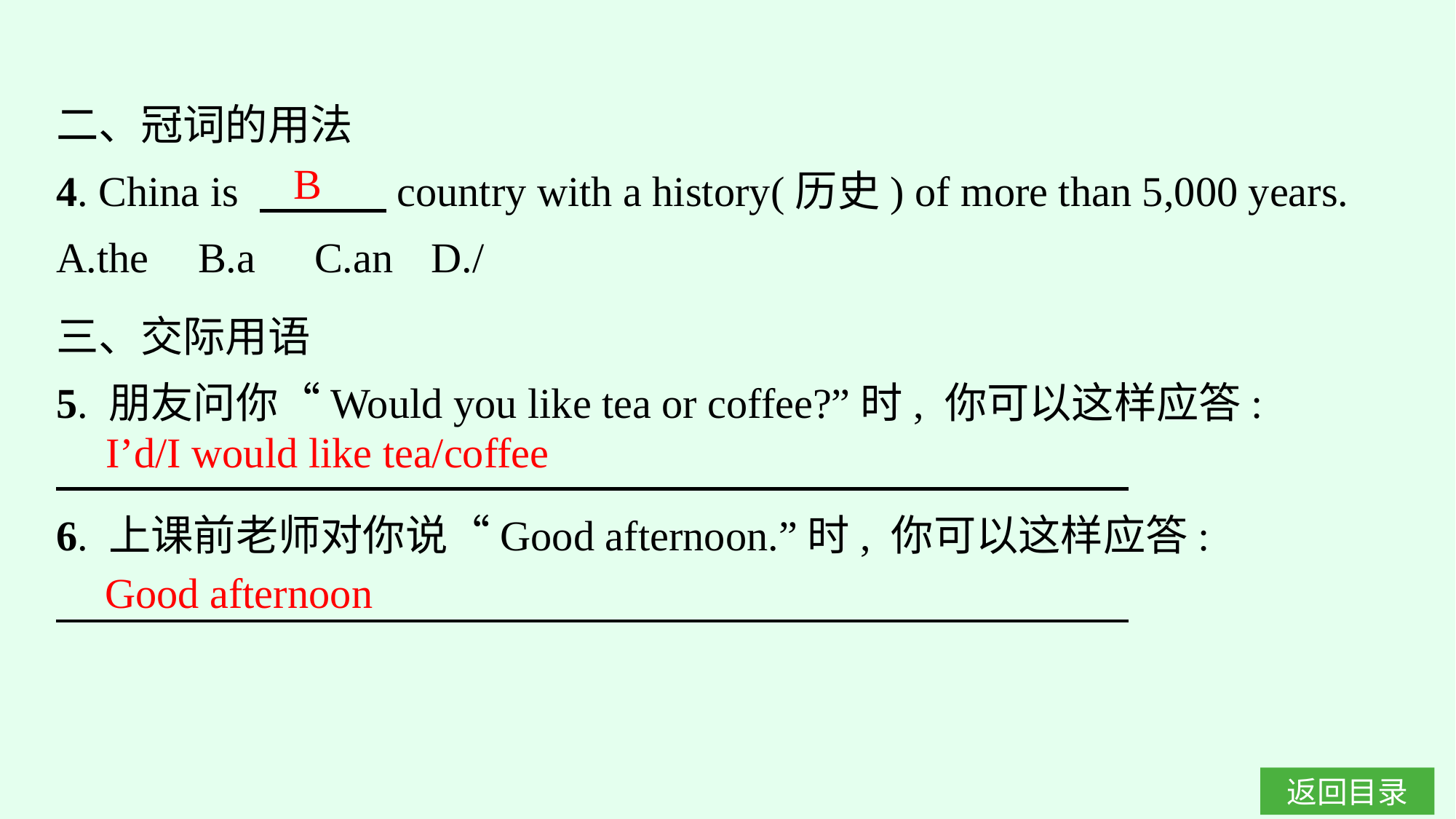

二、冠词的用法
4. China is 　　　country with a history(历史) of more than 5,000 years.
A.the	B.a	C.an	D./
B
三、交际用语
5. 朋友问你“Would you like tea or coffee?”时, 你可以这样应答:

6. 上课前老师对你说“Good afternoon.”时, 你可以这样应答:

I’d/I would like tea/coffee
Good afternoon